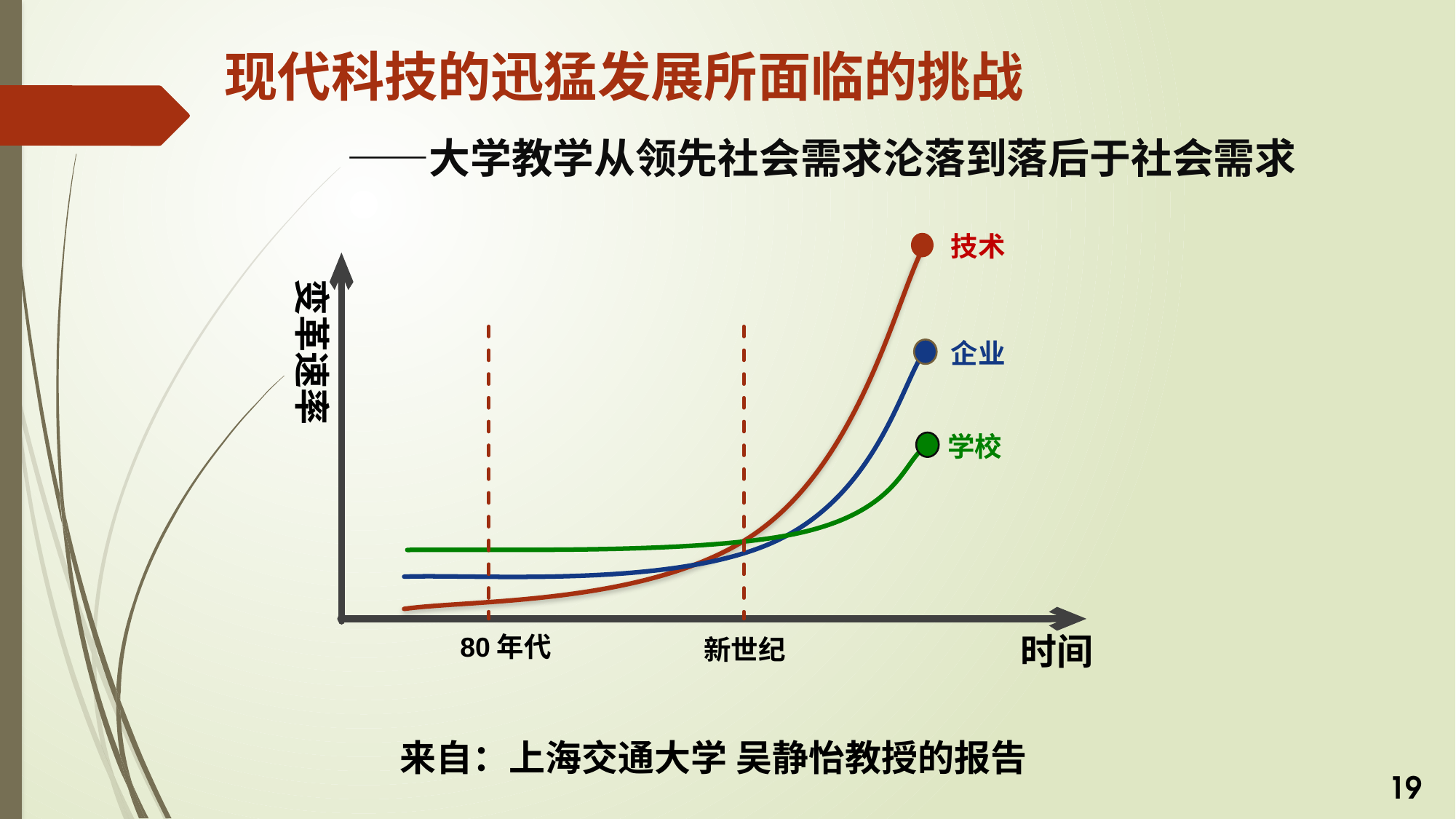

# 现代科技的迅猛发展所面临的挑战 ——大学教学从领先社会需求沦落到落后于社会需求
技术

变革速率
企业

学校

时间
80年代
新世纪
来自：上海交通大学 吴静怡教授的报告
19